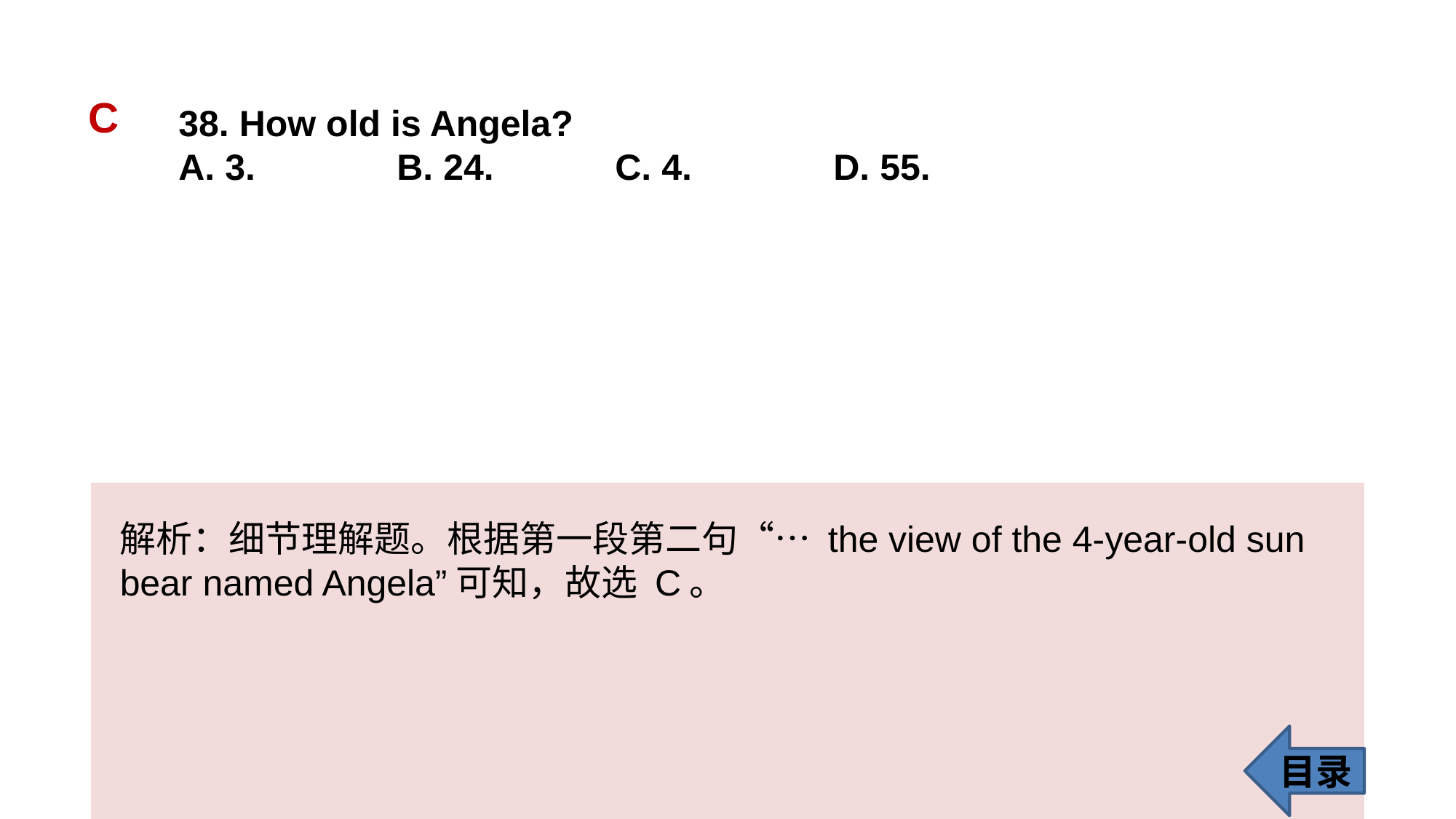

C
38. How old is Angela?
A. 3. 		B. 24. 		C. 4. 		D. 55.

解析：细节理解题。根据第一段第二句“… the view of the 4-year-old sun
bear named Angela”可知，故选 C。
目录
43